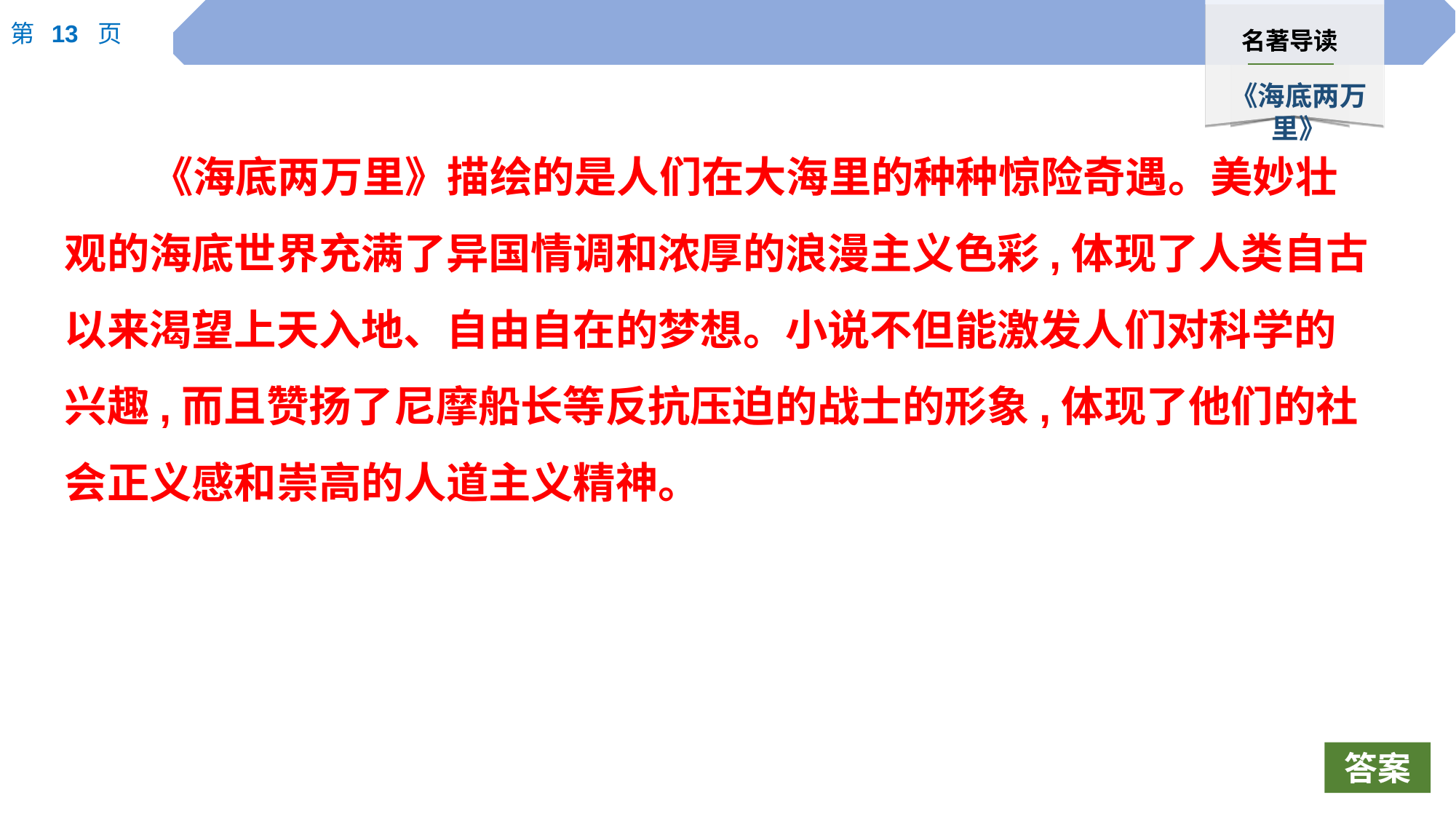

《海底两万里》描绘的是人们在大海里的种种惊险奇遇。美妙壮观的海底世界充满了异国情调和浓厚的浪漫主义色彩,体现了人类自古以来渴望上天入地、自由自在的梦想。小说不但能激发人们对科学的兴趣,而且赞扬了尼摩船长等反抗压迫的战士的形象,体现了他们的社会正义感和崇高的人道主义精神。
答案